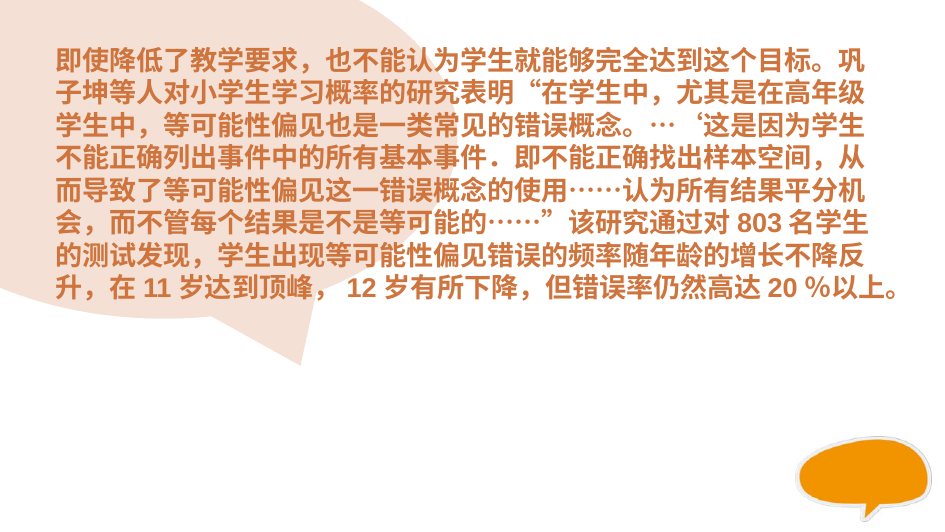

#
即使降低了教学要求，也不能认为学生就能够完全达到这个目标。巩子坤等人对小学生学习概率的研究表明“在学生中，尤其是在高年级学生中，等可能性偏见也是一类常见的错误概念。…‘这是因为学生不能正确列出事件中的所有基本事件．即不能正确找出样本空间，从而导致了等可能性偏见这一错误概念的使用……认为所有结果平分机会，而不管每个结果是不是等可能的……”该研究通过对803名学生的测试发现，学生出现等可能性偏见错误的频率随年龄的增长不降反升，在11岁达到顶峰，12岁有所下降，但错误率仍然高达20％以上。